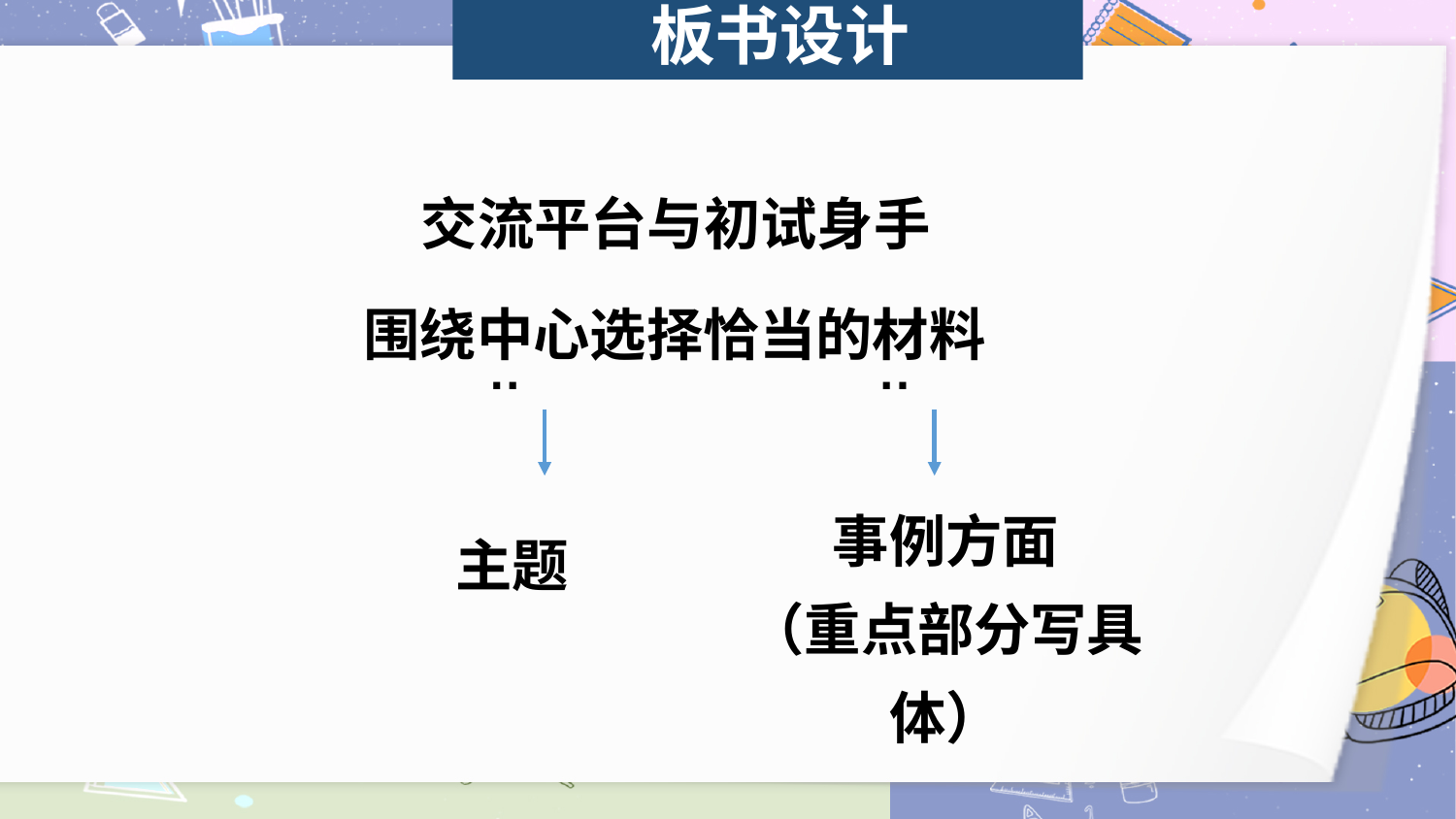

板书设计

交流平台与初试身手
围绕中心选择恰当的材料
··
··
事例方面
（重点部分写具体）
主题